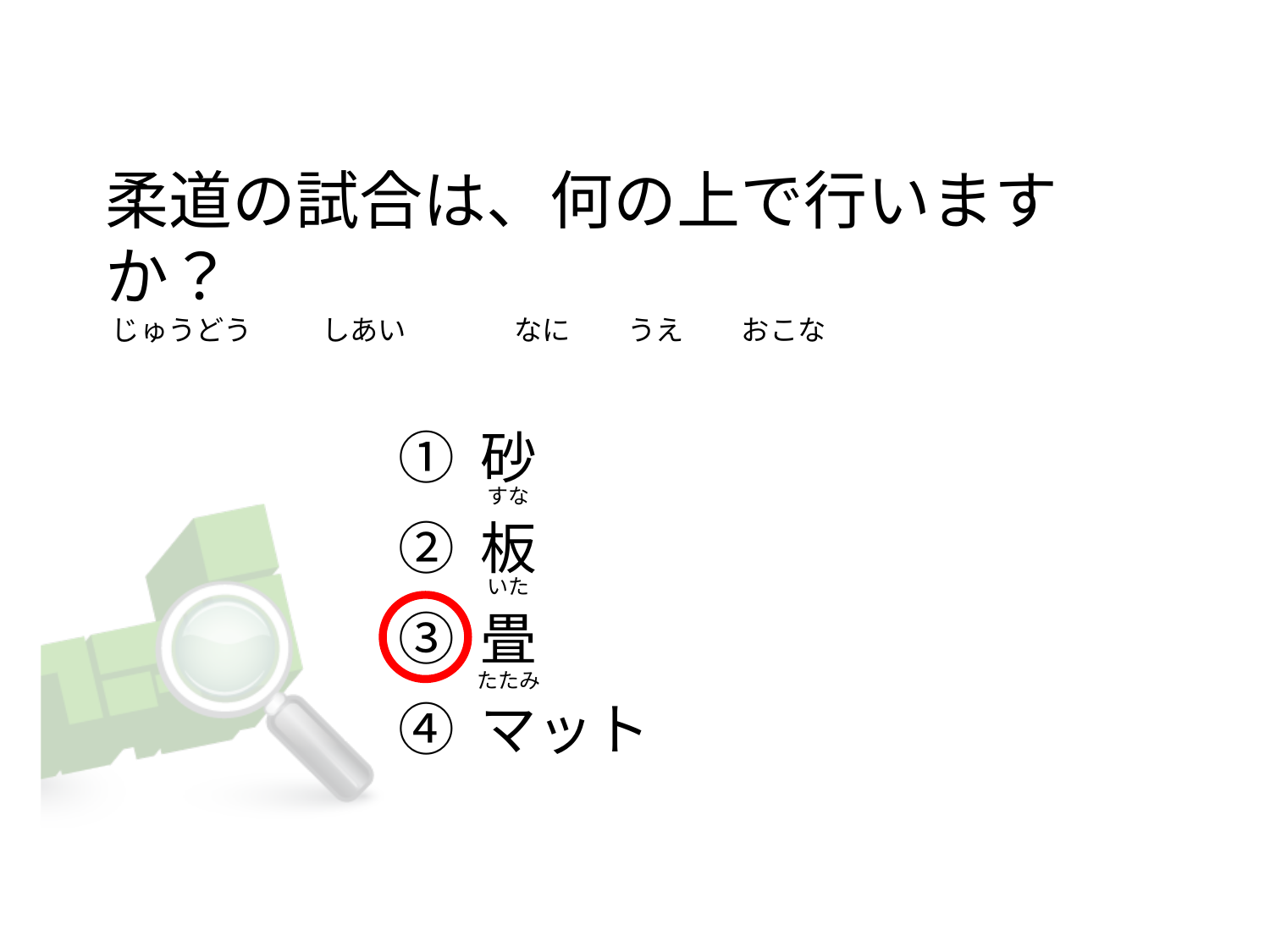

# 柔道の試合は、何の上で行いますか？  じゅうどう           しあい                 なに         うえ         おこな
① 砂
② 板
③ 畳
④ マット
 すな
 いた

たたみ